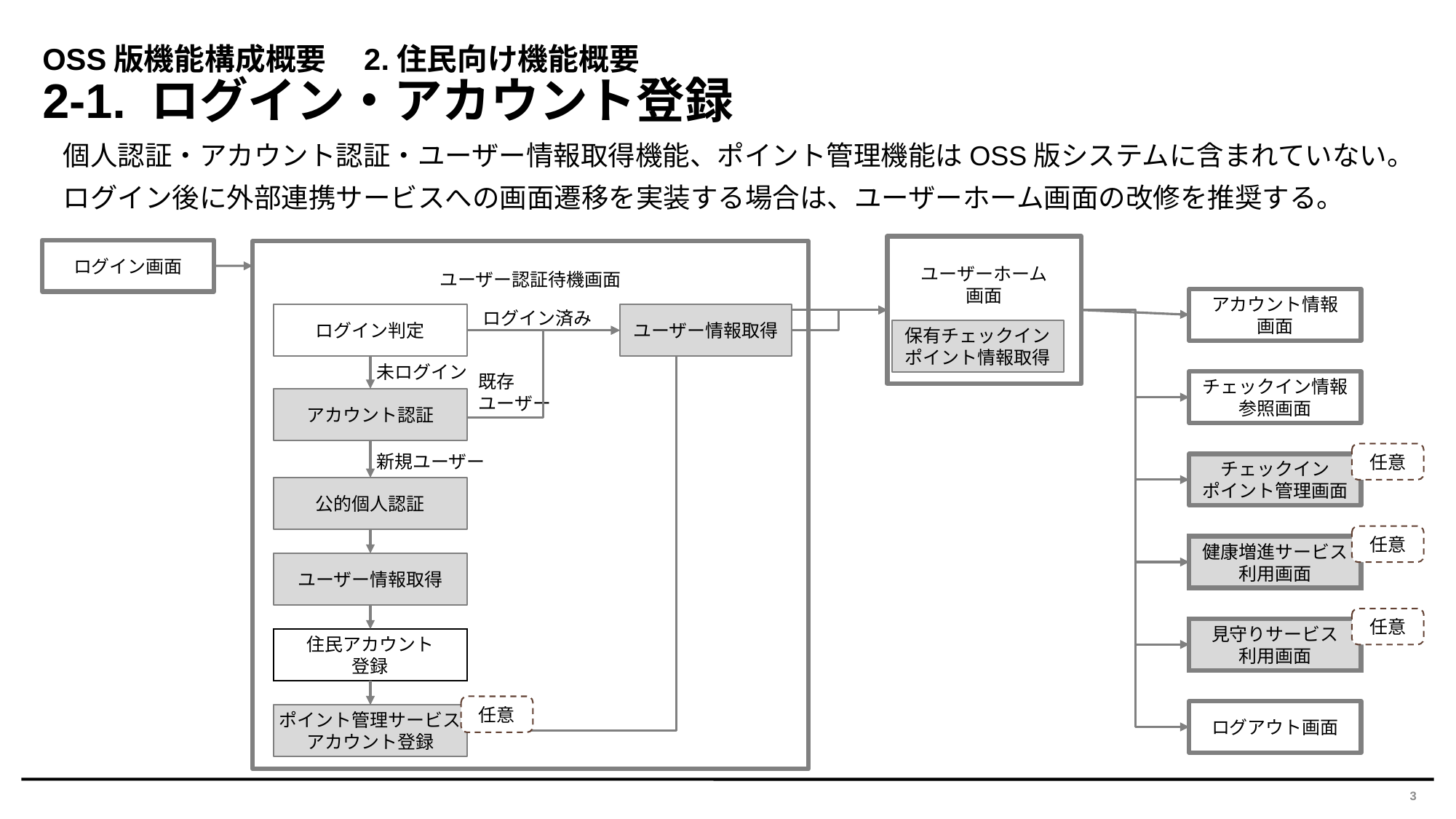

# OSS版機能構成概要　2.住民向け機能概要 2-1. ログイン・アカウント登録
個人認証・アカウント認証・ユーザー情報取得機能、ポイント管理機能はOSS版システムに含まれていない。
ログイン後に外部連携サービスへの画面遷移を実装する場合は、ユーザーホーム画面の改修を推奨する。

ユーザーホーム
画面
ログイン画面

ユーザー認証待機画面
アカウント情報
画面
ログイン済み
ログイン判定
ユーザー情報取得
保有チェックイン
ポイント情報取得
未ログイン
既存
ユーザー
チェックイン情報
参照画面
アカウント認証
任意
新規ユーザー
チェックイン
ポイント管理画面
公的個人認証
任意
健康増進サービス
利用画面
ユーザー情報取得
任意
見守りサービス
利用画面
住民アカウント
登録
任意
ログアウト画面
ポイント管理サービス
アカウント登録